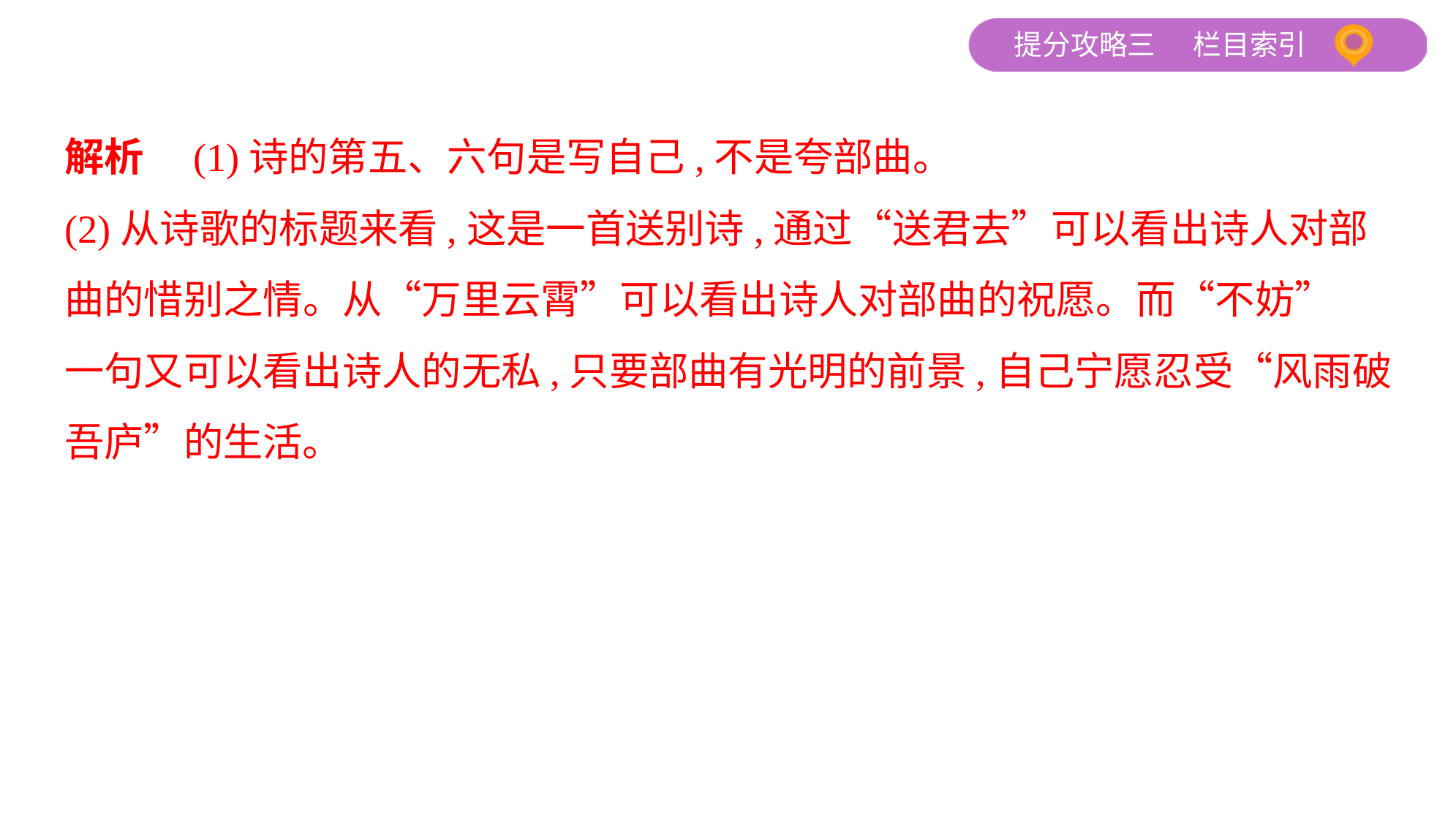

解析　(1)诗的第五、六句是写自己,不是夸部曲。
(2)从诗歌的标题来看,这是一首送别诗,通过“送君去”可以看出诗人对部
曲的惜别之情。从“万里云霄”可以看出诗人对部曲的祝愿。而“不妨”
一句又可以看出诗人的无私,只要部曲有光明的前景,自己宁愿忍受“风雨破
吾庐”的生活。